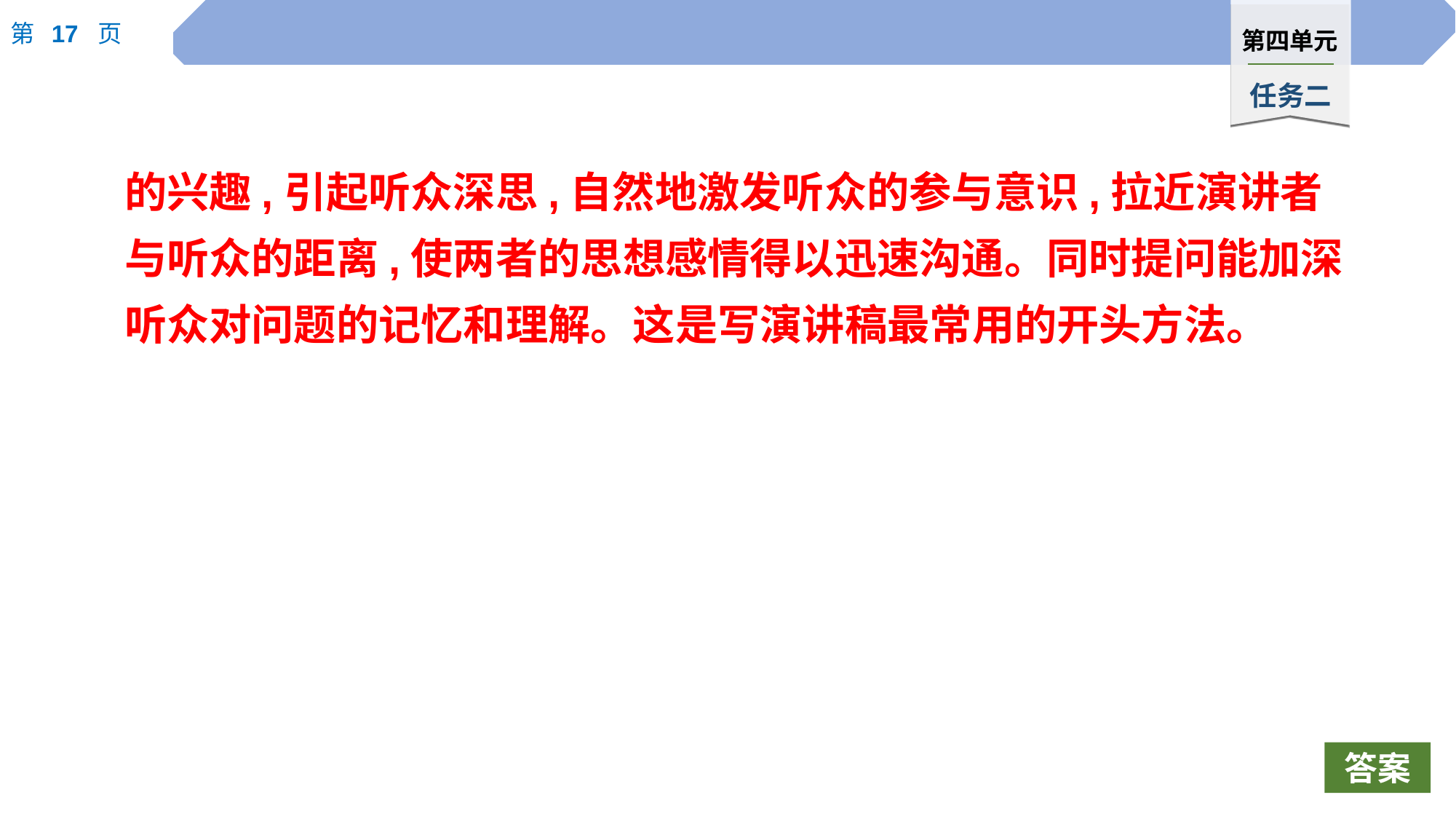

的兴趣,引起听众深思,自然地激发听众的参与意识,拉近演讲者与听众的距离,使两者的思想感情得以迅速沟通。同时提问能加深听众对问题的记忆和理解。这是写演讲稿最常用的开头方法。
答案